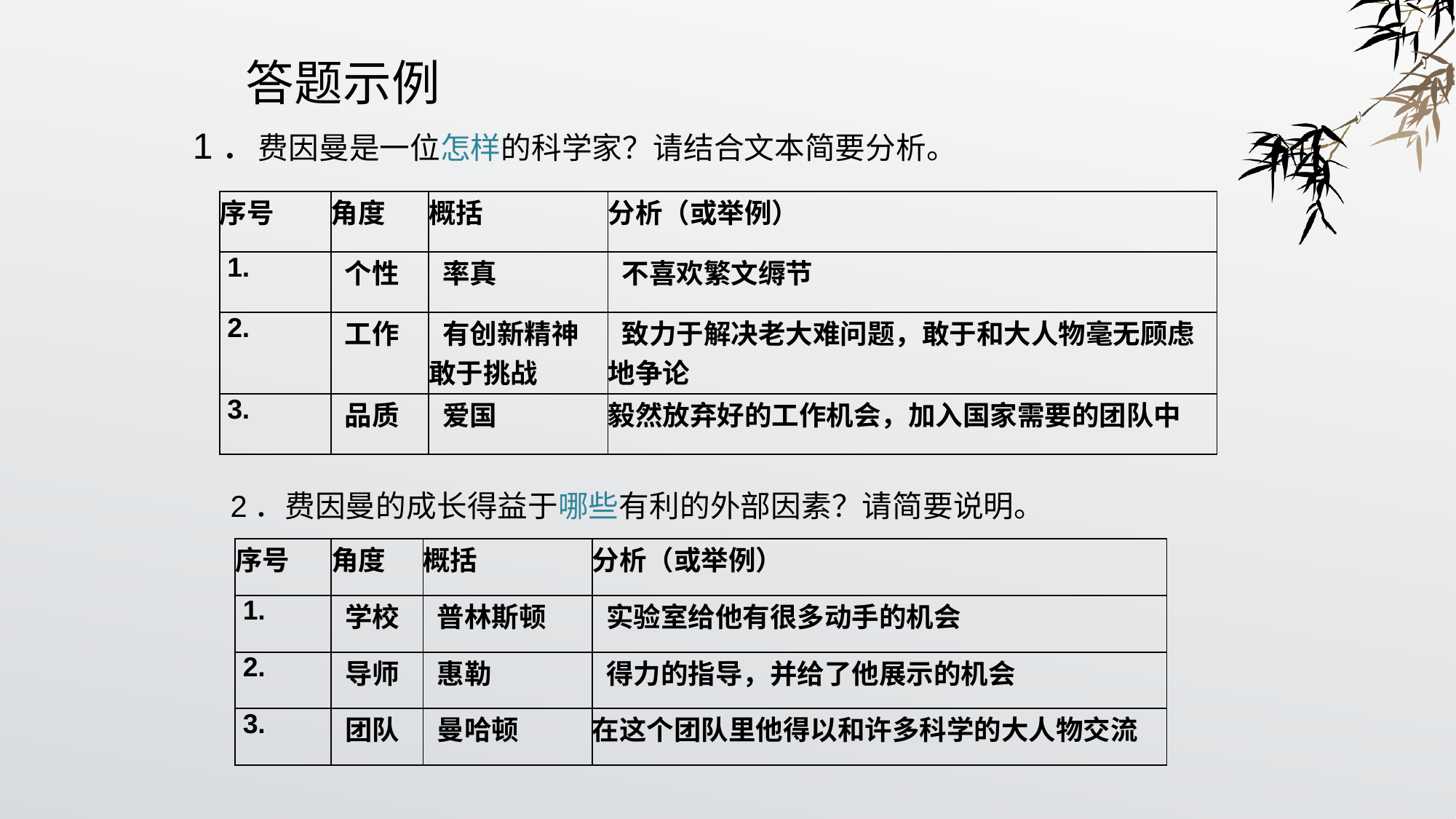

答题示例
1．费因曼是一位怎样的科学家？请结合文本简要分析。
| 序号 | 角度 | 概括 | 分析（或举例） |
| --- | --- | --- | --- |
| 1. | 个性 | 率真 | 不喜欢繁文缛节 |
| 2. | 工作 | 有创新精神 敢于挑战 | 致力于解决老大难问题，敢于和大人物毫无顾虑地争论 |
| 3. | 品质 | 爱国 | 毅然放弃好的工作机会，加入国家需要的团队中 |
2．费因曼的成长得益于哪些有利的外部因素？请简要说明。
| 序号 | 角度 | 概括 | 分析（或举例） |
| --- | --- | --- | --- |
| 1. | 学校 | 普林斯顿 | 实验室给他有很多动手的机会 |
| 2. | 导师 | 惠勒 | 得力的指导，并给了他展示的机会 |
| 3. | 团队 | 曼哈顿 | 在这个团队里他得以和许多科学的大人物交流 |